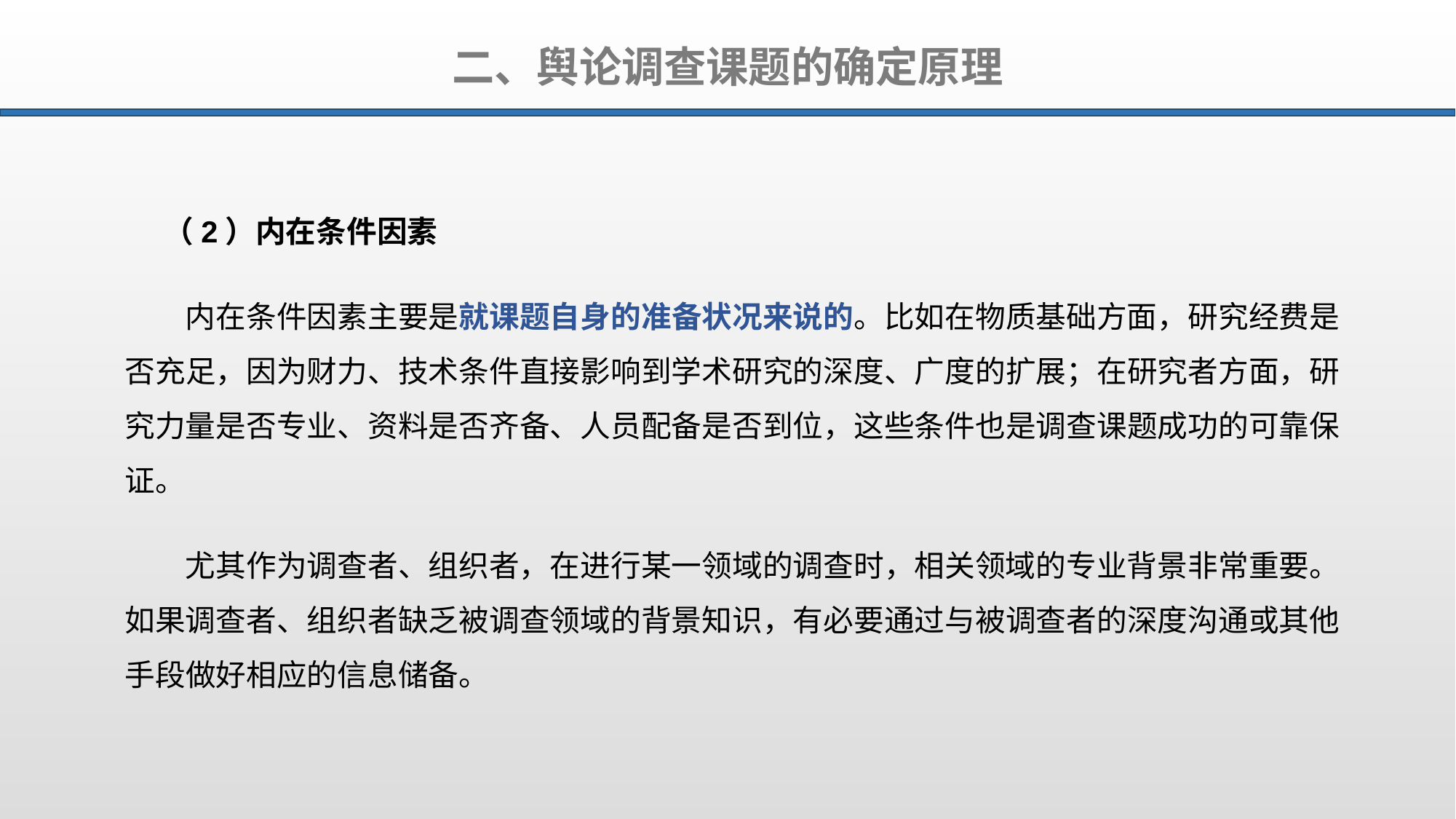

二、舆论调查课题的确定原理

（2）内在条件因素
内在条件因素主要是就课题自身的准备状况来说的。比如在物质基础方面，研究经费是否充足，因为财力、技术条件直接影响到学术研究的深度、广度的扩展；在研究者方面，研究力量是否专业、资料是否齐备、人员配备是否到位，这些条件也是调查课题成功的可靠保证。
尤其作为调查者、组织者，在进行某一领域的调查时，相关领域的专业背景非常重要。如果调查者、组织者缺乏被调查领域的背景知识，有必要通过与被调查者的深度沟通或其他手段做好相应的信息储备。